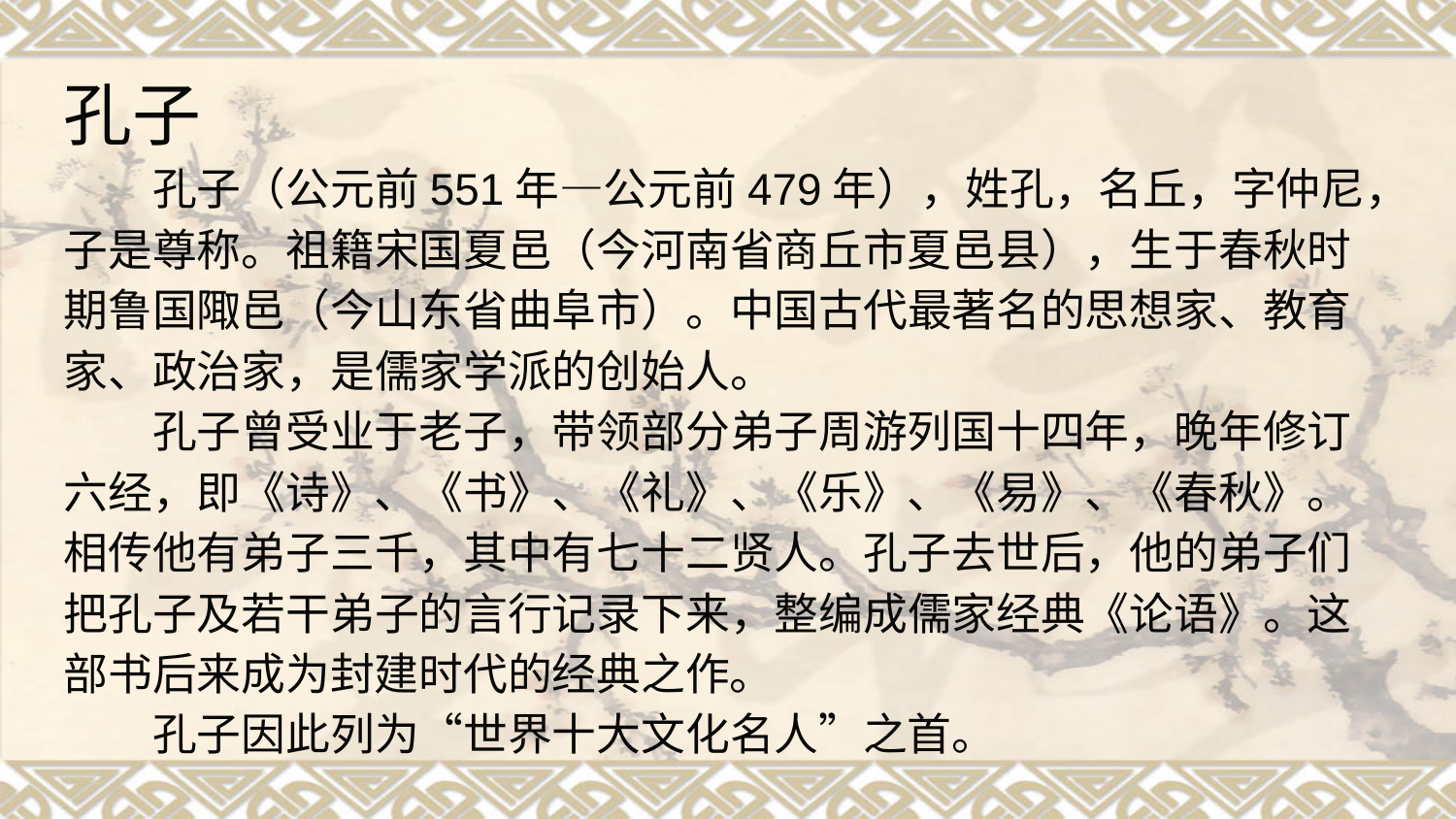

# 孔子 　　孔子（公元前551年―公元前479年），姓孔，名丘，字仲尼，子是尊称。祖籍宋国夏邑（今河南省商丘市夏邑县），生于春秋时期鲁国陬邑（今山东省曲阜市）。中国古代最著名的思想家、教育家、政治家，是儒家学派的创始人。 　　孔子曾受业于老子，带领部分弟子周游列国十四年，晚年修订六经，即《诗》、《书》、《礼》、《乐》、《易》、《春秋》。相传他有弟子三千，其中有七十二贤人。孔子去世后，他的弟子们把孔子及若干弟子的言行记录下来，整编成儒家经典《论语》。这部书后来成为封建时代的经典之作。 　　孔子因此列为“世界十大文化名人”之首。